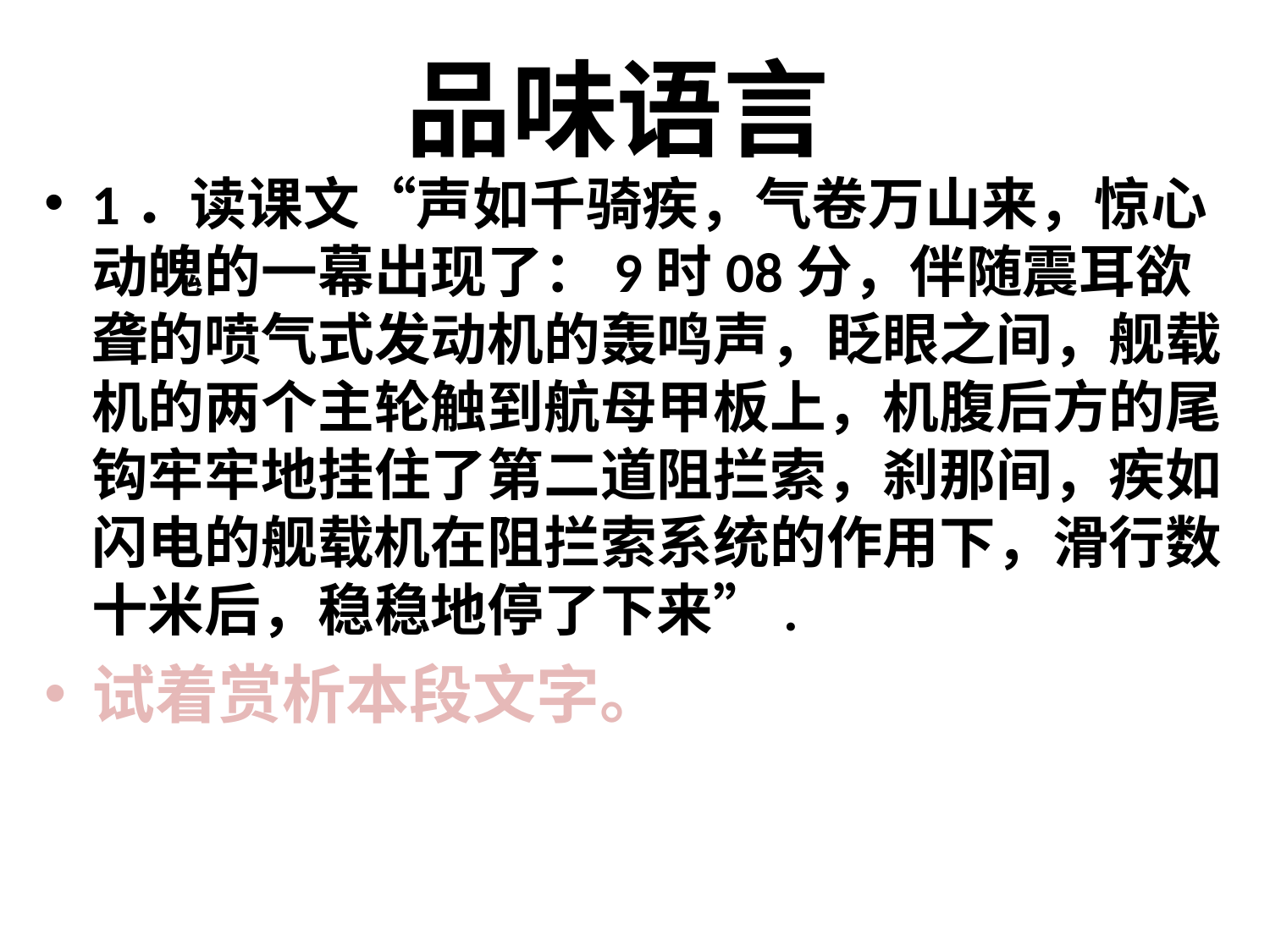

品味语言
1．读课文“声如千骑疾，气卷万山来，惊心动魄的一幕出现了：9时08分，伴随震耳欲聋的喷气式发动机的轰鸣声，眨眼之间，舰载机的两个主轮触到航母甲板上，机腹后方的尾钩牢牢地挂住了第二道阻拦索，刹那间，疾如闪电的舰载机在阻拦索系统的作用下，滑行数十米后，稳稳地停了下来”.
试着赏析本段文字。